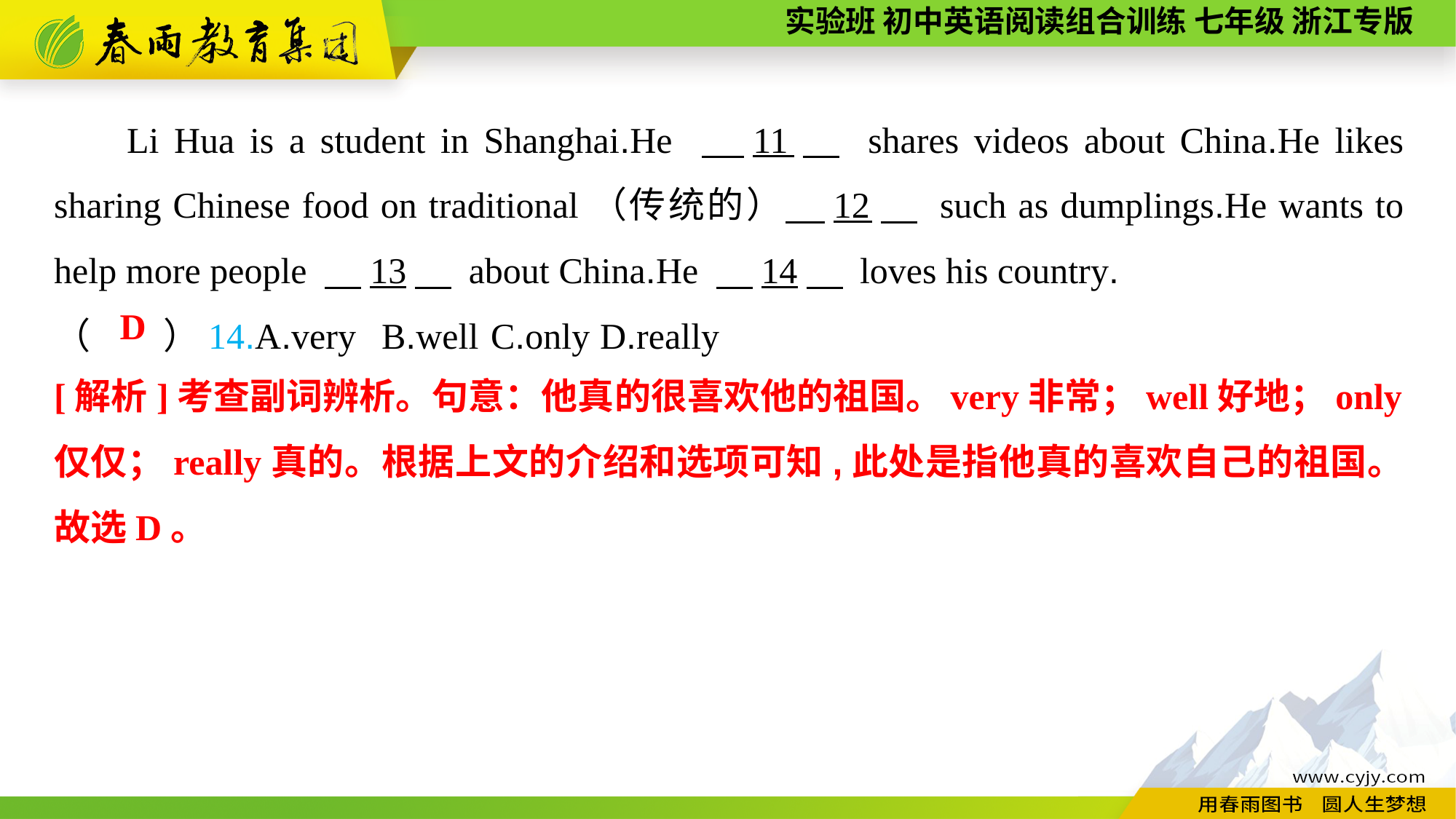

Li Hua is a student in Shanghai.He 　11　 shares videos about China.He likes sharing Chinese food on traditional（传统的）　12　 such as dumplings.He wants to help more people 　13　 about China.He 　14　 loves his country.
（　　）14.A.very	B.well	C.only	D.really
D
[解析]考查副词辨析。句意：他真的很喜欢他的祖国。very非常；well好地；only仅仅；really真的。根据上文的介绍和选项可知,此处是指他真的喜欢自己的祖国。故选D。